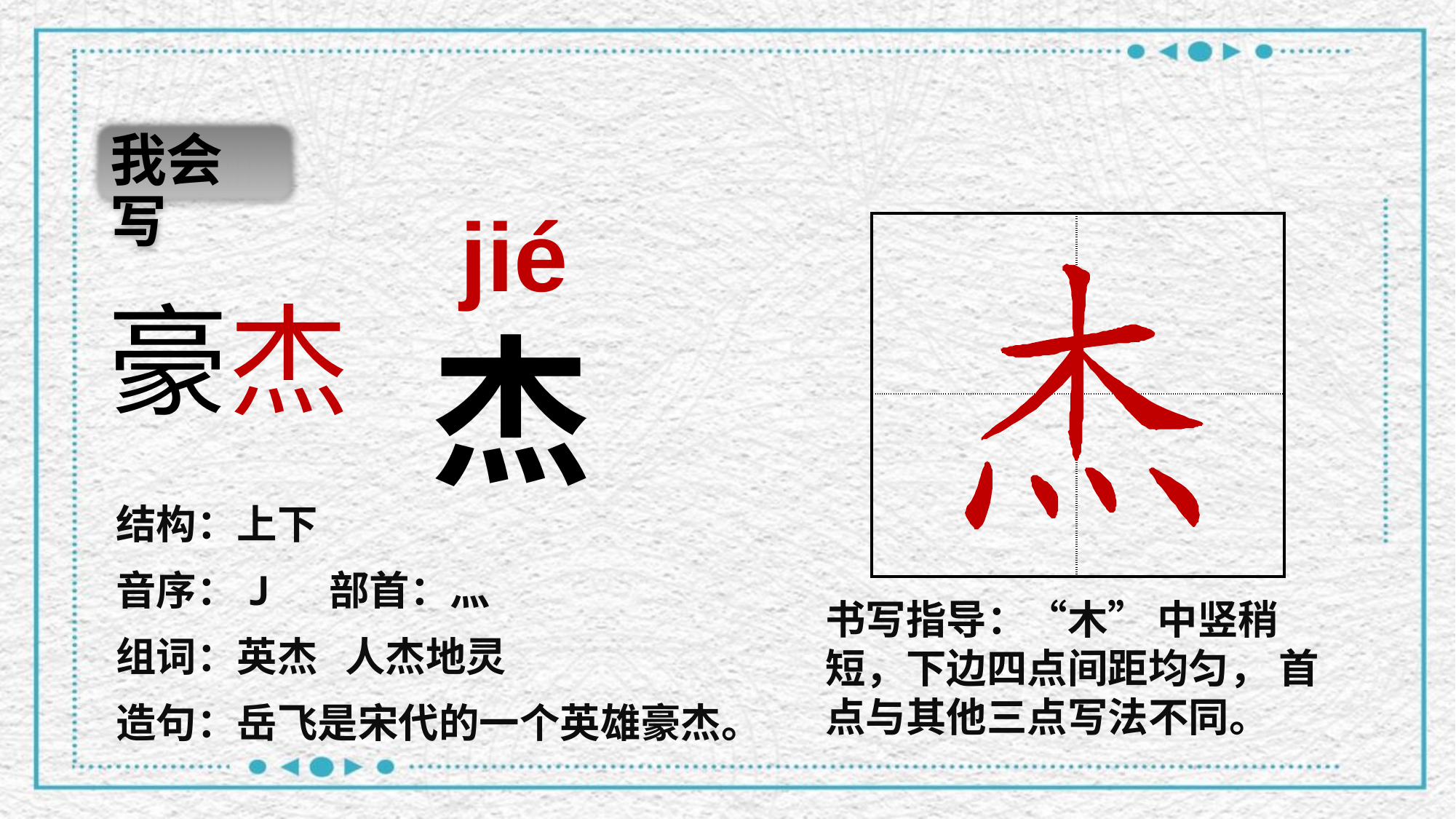

我会写
jié
|  |  |
| --- | --- |
|  |  |

豪杰
杰

结构：上下
音序：J  部首：灬
书写指导：“木” 中竖稍短，下边四点间距均匀， 首点与其他三点写法不同。
组词：英杰   人杰地灵
造句：岳飞是宋代的一个英雄豪杰。